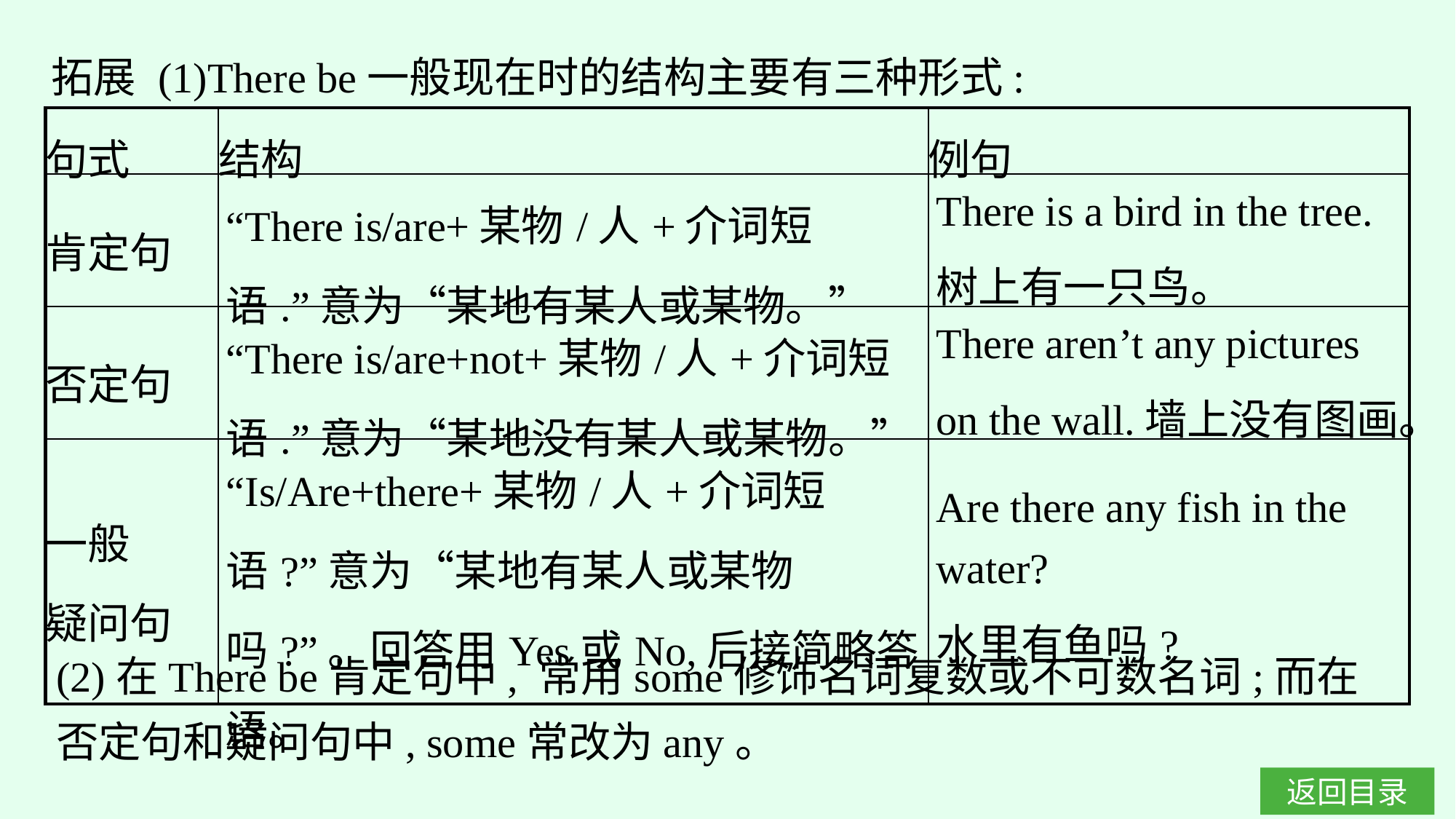

拓展 (1)There be一般现在时的结构主要有三种形式:
| 句式 | 结构 | 例句 |
| --- | --- | --- |
| 肯定句 | “There is/are+某物/人+介词短语.”意为“某地有某人或某物。” | There is a bird in the tree. 树上有一只鸟。 |
| 否定句 | “There is/are+not+某物/人+介词短语.”意为“某地没有某人或某物。” | There aren’t any pictures on the wall.墙上没有图画。 |
| 一般 疑问句 | “Is/Are+there+某物/人+介词短语?”意为“某地有某人或某物吗?”。回答用Yes或No,后接简略答语。 | Are there any fish in the water? 水里有鱼吗? |
(2)在There be肯定句中, 常用some修饰名词复数或不可数名词;而在否定句和疑问句中, some常改为any。